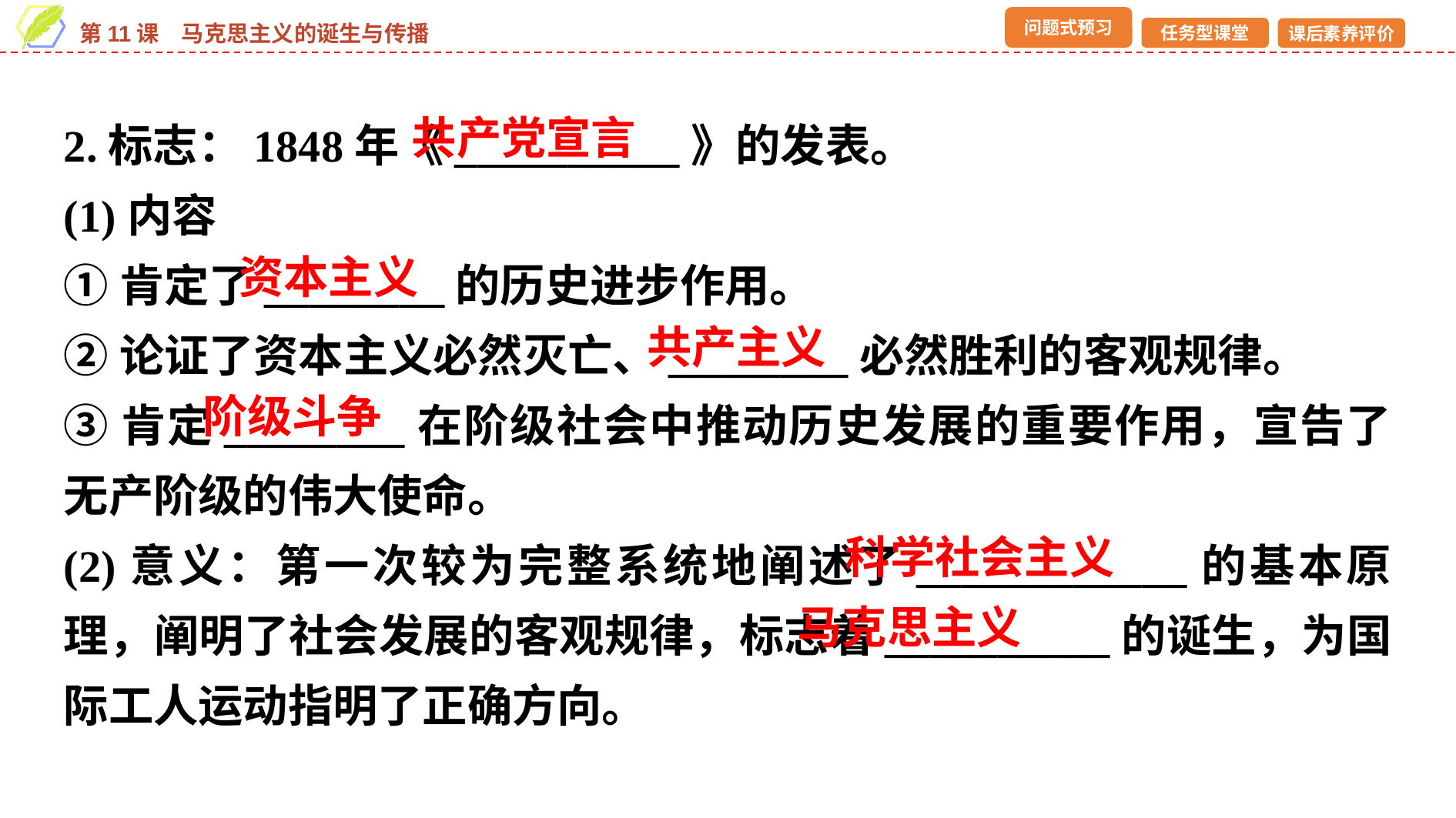

2.标志：1848年《__________》的发表。
(1)内容
①肯定了________的历史进步作用。
②论证了资本主义必然灭亡、________必然胜利的客观规律。
③肯定________在阶级社会中推动历史发展的重要作用，宣告了无产阶级的伟大使命。
(2)意义：第一次较为完整系统地阐述了____________的基本原理，阐明了社会发展的客观规律，标志着__________的诞生，为国际工人运动指明了正确方向。
共产党宣言
资本主义
共产主义
阶级斗争
科学社会主义
马克思主义